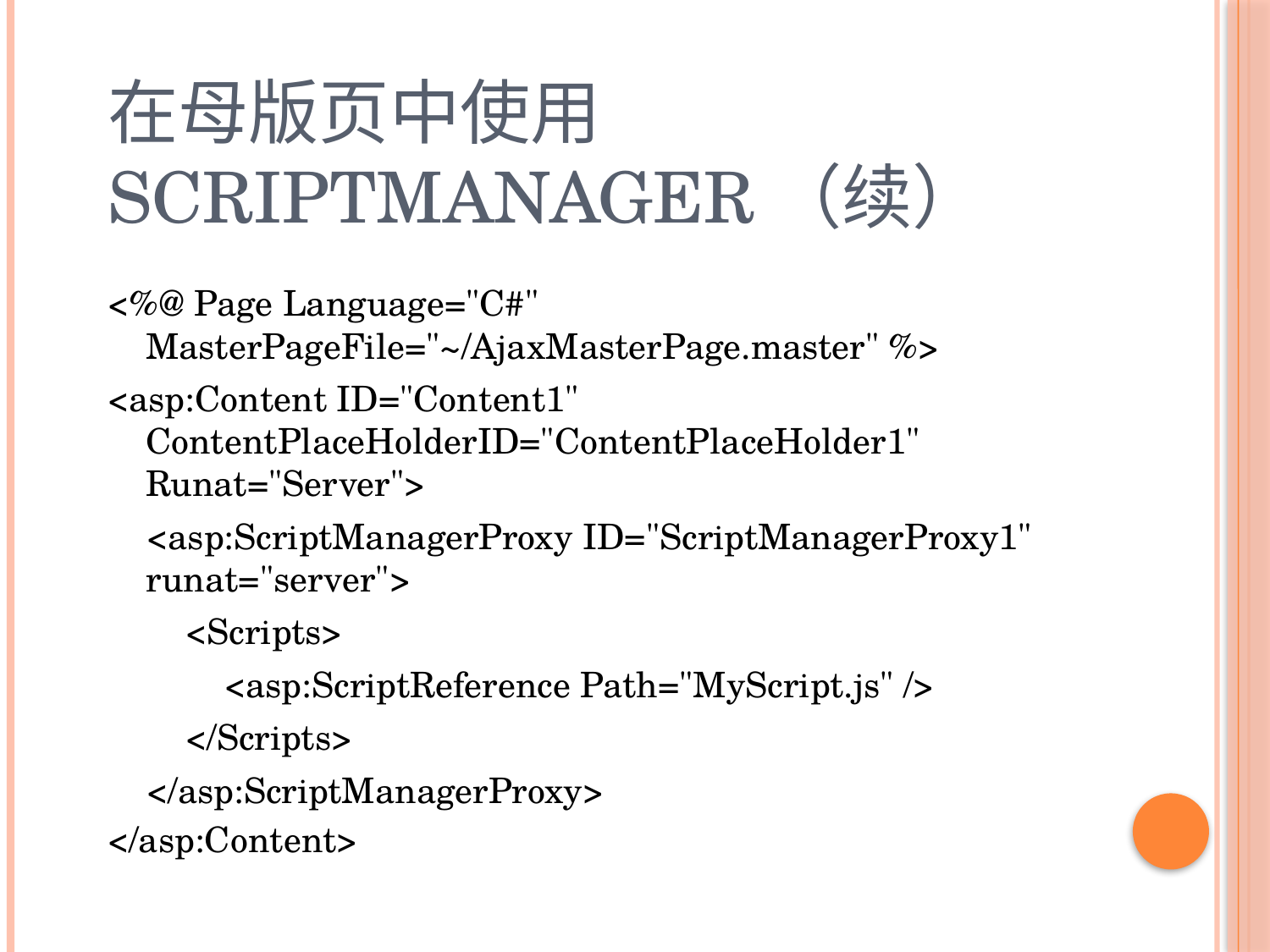

# 在母版页中使用ScriptManager（续）
<%@ Page Language="C#" MasterPageFile="~/AjaxMasterPage.master" %>
<asp:Content ID="Content1" ContentPlaceHolderID="ContentPlaceHolder1" Runat="Server">
    <asp:ScriptManagerProxy ID="ScriptManagerProxy1" runat="server">
        <Scripts>
            <asp:ScriptReference Path="MyScript.js" />
        </Scripts>
    </asp:ScriptManagerProxy>
</asp:Content>
14